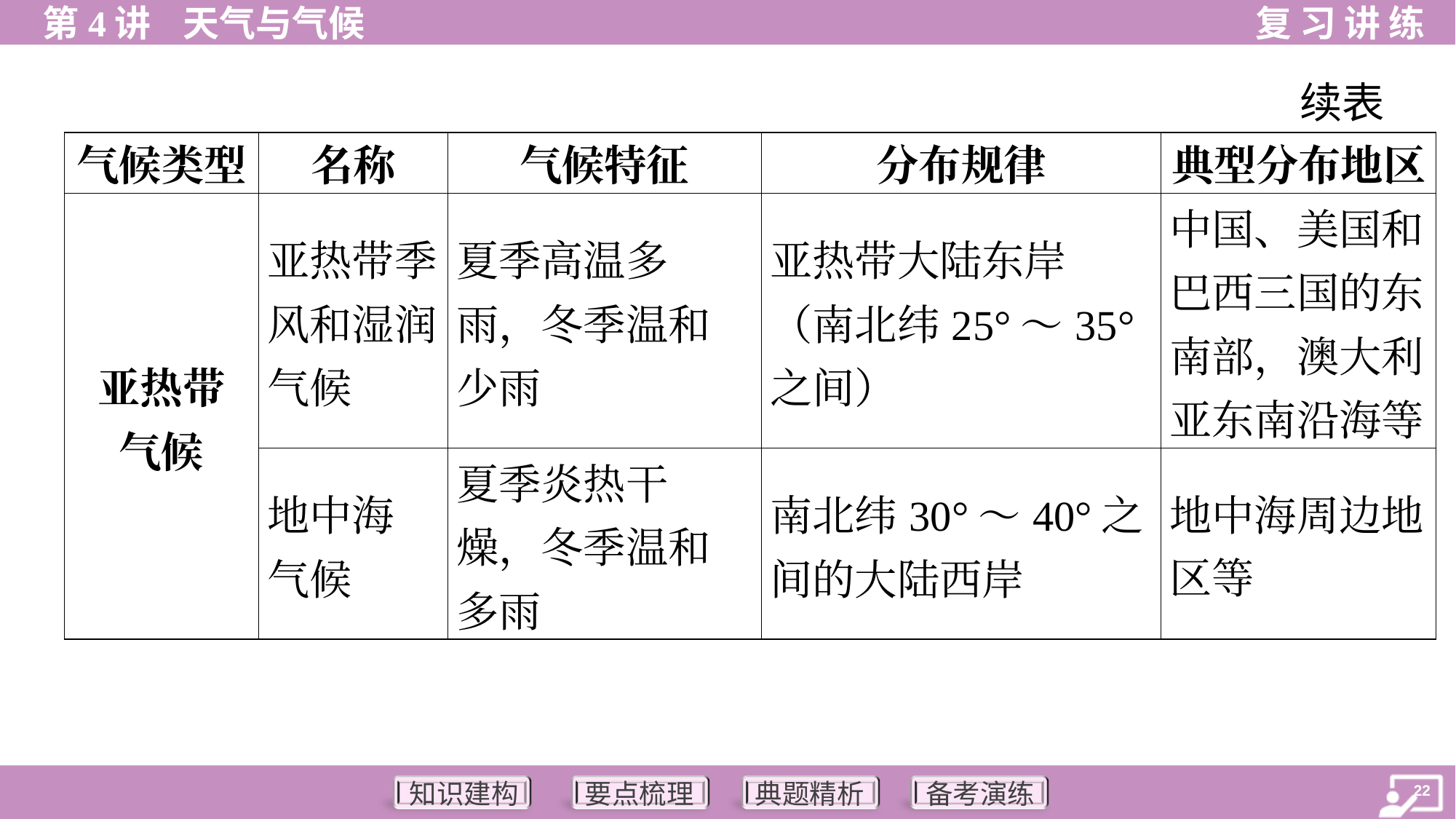

续表
| 气候类型 | 名称 | 气候特征 | 分布规律 | 典型分布地区 |
| --- | --- | --- | --- | --- |
| 亚热带 气候 | 亚热带季风和湿润气候 | 夏季高温多雨，冬季温和少雨 | 亚热带大陆东岸 （南北纬25°～35°之间） | 中国、美国和巴西三国的东南部，澳大利亚东南沿海等 |
|  | 地中海 气候 | 夏季炎热干燥，冬季温和多雨 | 南北纬30°～40°之间的大陆西岸 | 地中海周边地区等 |